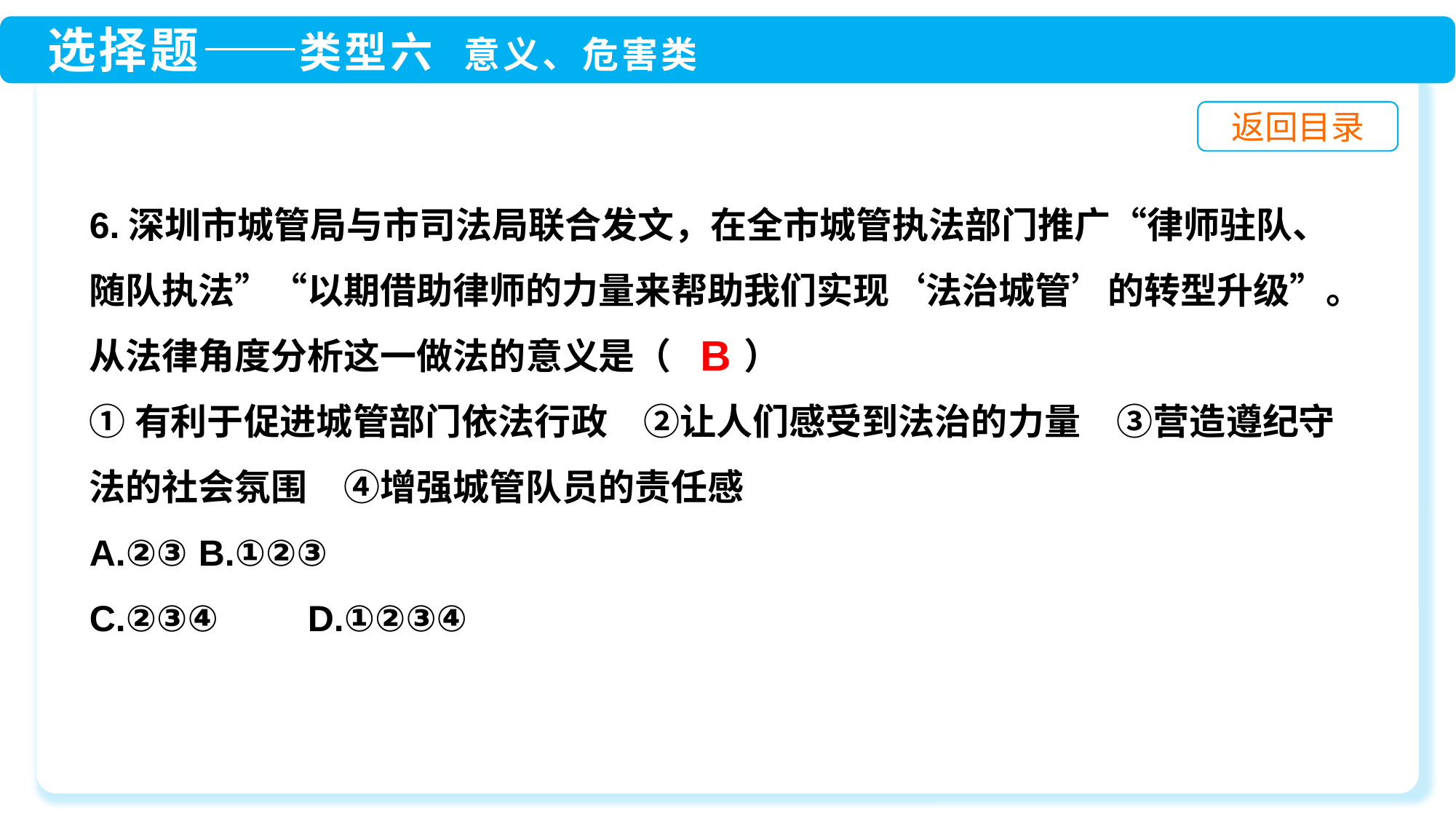

6.深圳市城管局与市司法局联合发文，在全市城管执法部门推广“律师驻队、随队执法”“以期借助律师的力量来帮助我们实现‘法治城管’的转型升级”。从法律角度分析这一做法的意义是（　　）
①有利于促进城管部门依法行政　②让人们感受到法治的力量　③营造遵纪守法的社会氛围　④增强城管队员的责任感
A.②③	B.①②③
C.②③④	D.①②③④

B